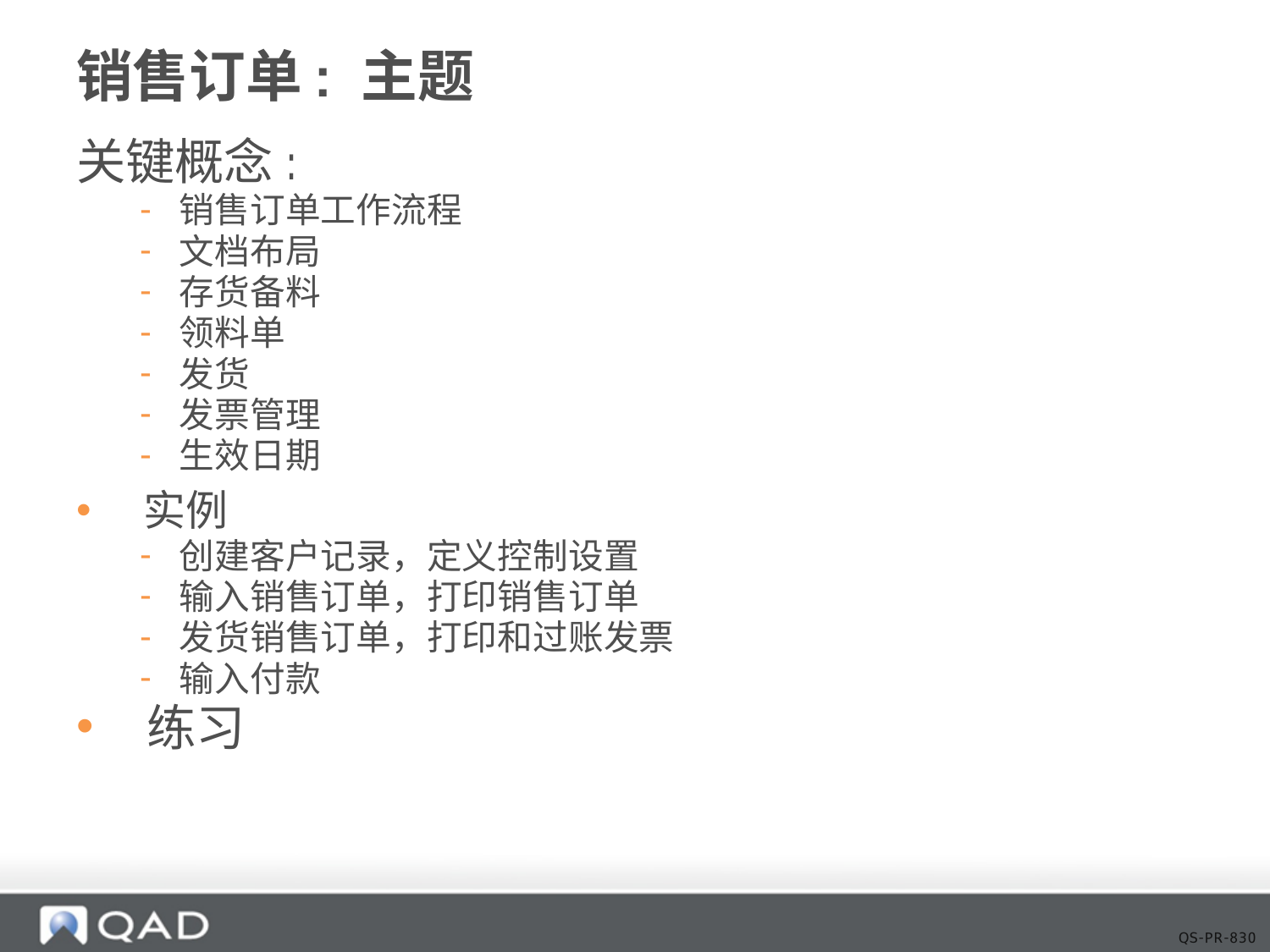

# 销售订单: 主题
关键概念:
销售订单工作流程
文档布局
存货备料
领料单
发货
发票管理
生效日期
 实例
创建客户记录，定义控制设置
输入销售订单，打印销售订单
发货销售订单，打印和过账发票
输入付款
 练习

QS-PR-830